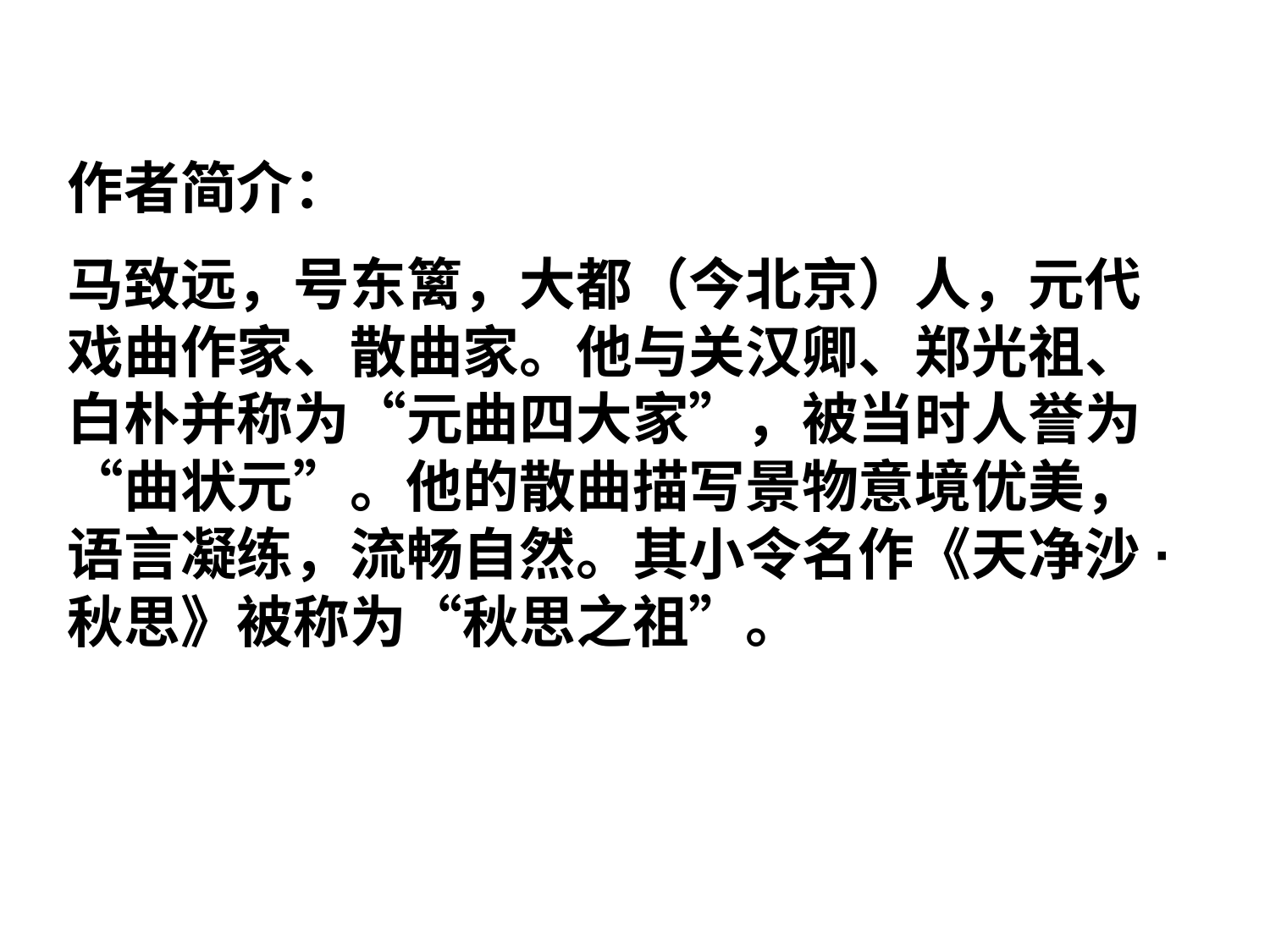

作者简介：
马致远，号东篱，大都（今北京）人，元代戏曲作家、散曲家。他与关汉卿、郑光祖、白朴并称为“元曲四大家”，被当时人誉为“曲状元”。他的散曲描写景物意境优美，语言凝练，流畅自然。其小令名作《天净沙·秋思》被称为“秋思之祖”。